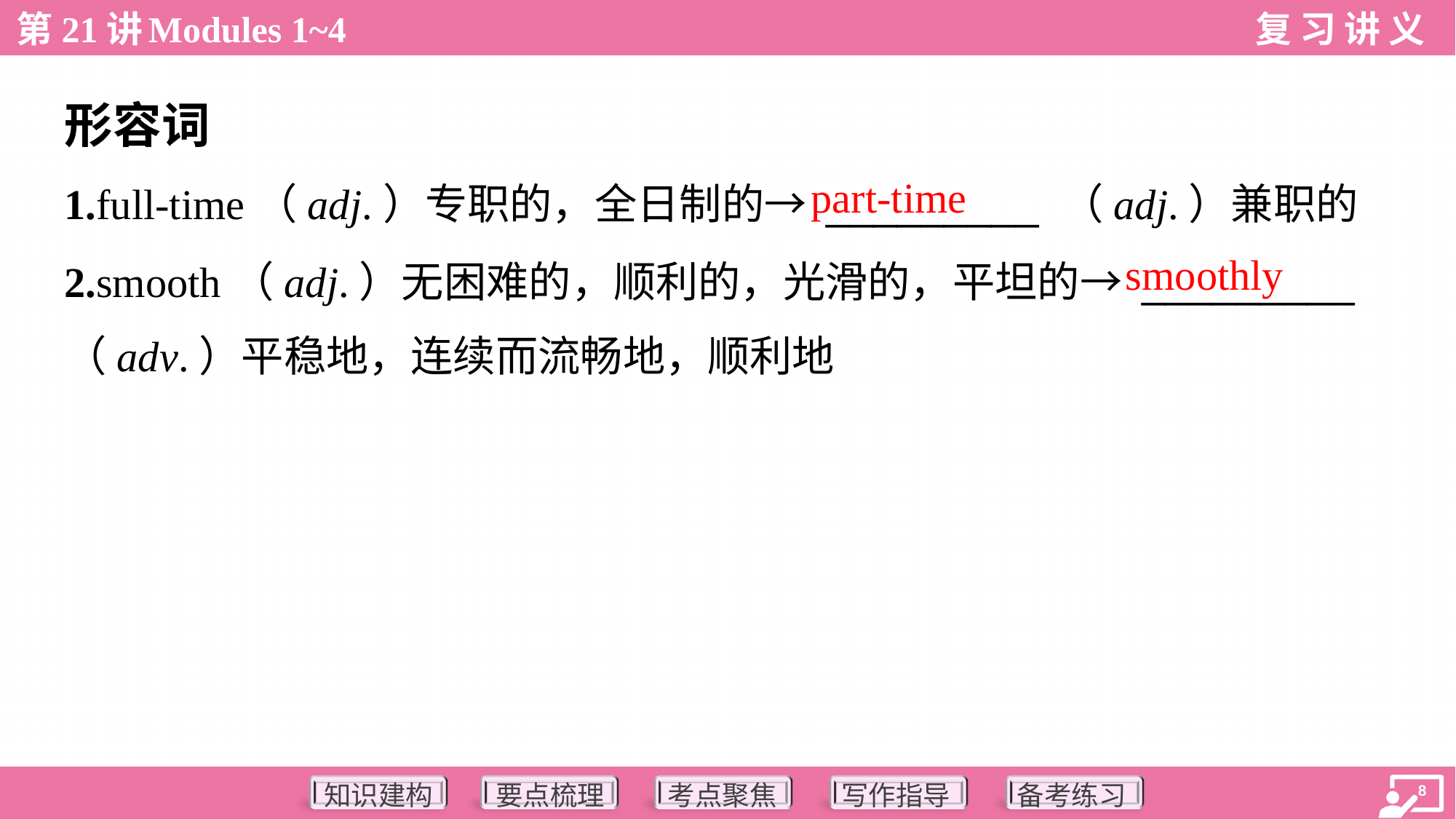

形容词
part-time
1.full-time（adj.）专职的，全日制的→ _________ （adj.）兼职的
2.smooth（adj.）无困难的，顺利的，光滑的，平坦的→ _________
（adv.）平稳地，连续而流畅地，顺利地
smoothly